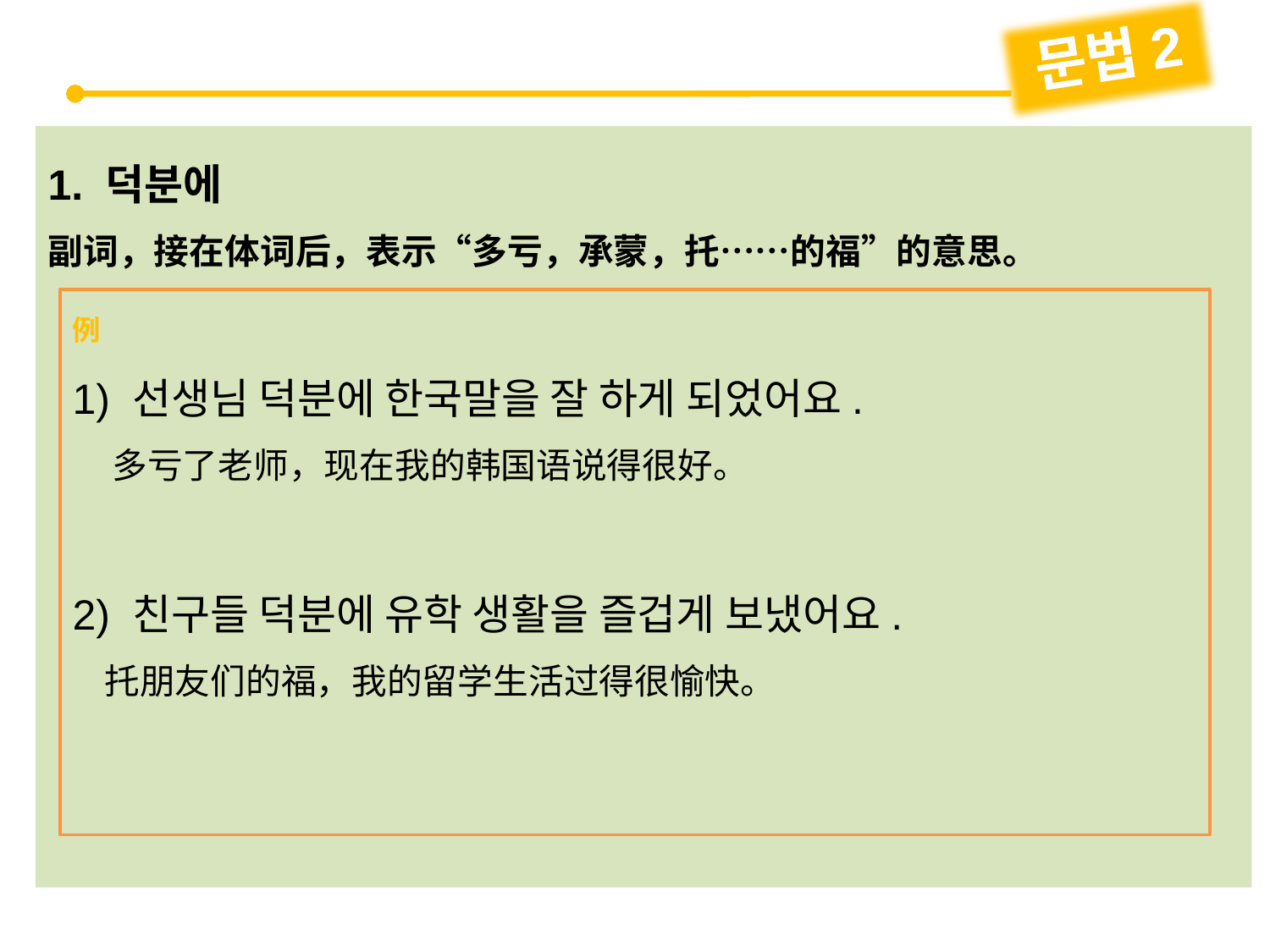

문법2
1. 덕분에
副词，接在体词后，表示“多亏，承蒙，托……的福”的意思。

例
1) 선생님 덕분에 한국말을 잘 하게 되었어요.
    多亏了老师，现在我的韩国语说得很好。

2) 친구들 덕분에 유학 생활을 즐겁게 보냈어요.
   托朋友们的福，我的留学生活过得很愉快。